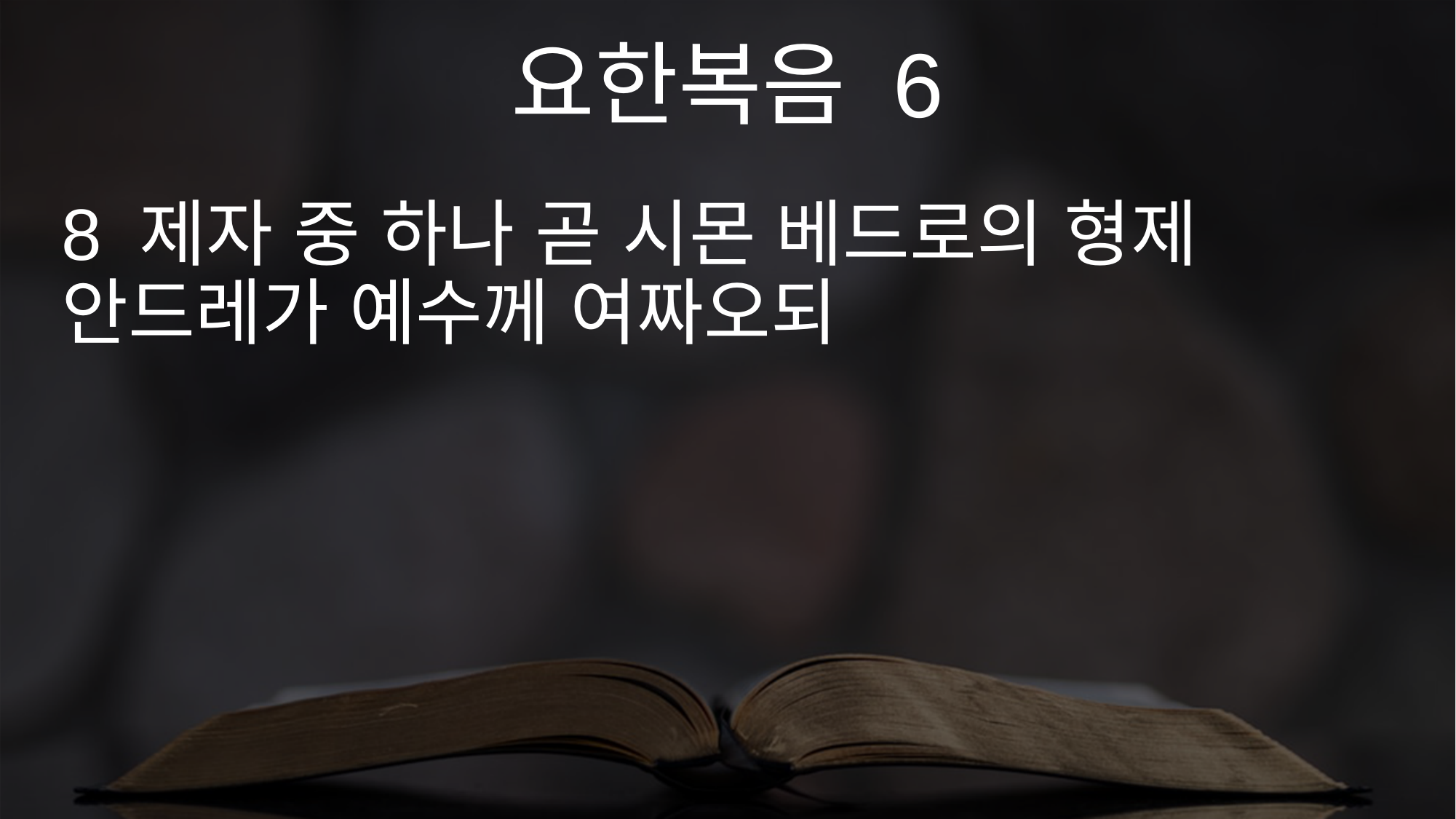

요한복음 6
8 제자 중 하나 곧 시몬 베드로의 형제 안드레가 예수께 여짜오되